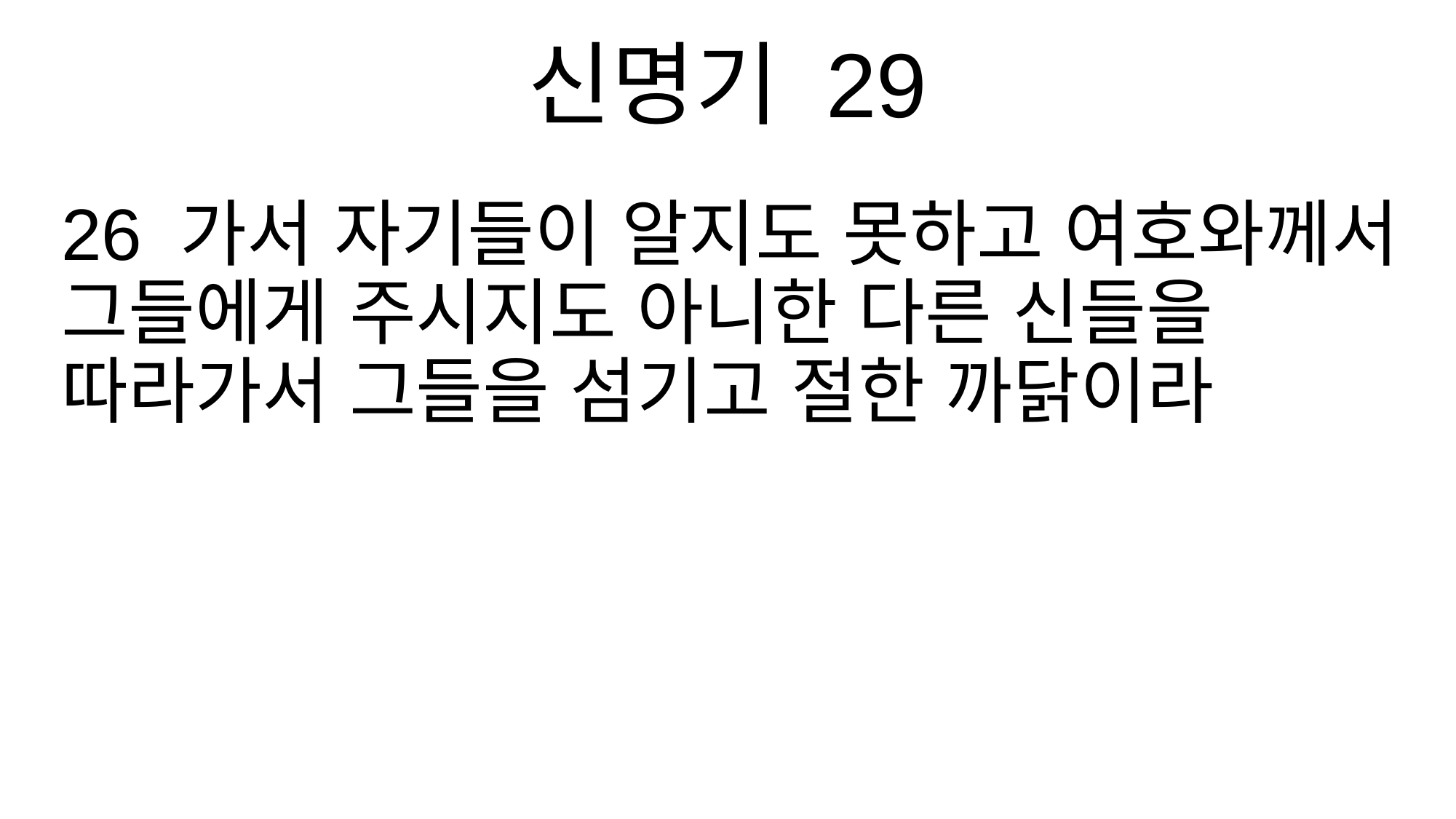

신명기 29
26 가서 자기들이 알지도 못하고 여호와께서 그들에게 주시지도 아니한 다른 신들을 따라가서 그들을 섬기고 절한 까닭이라